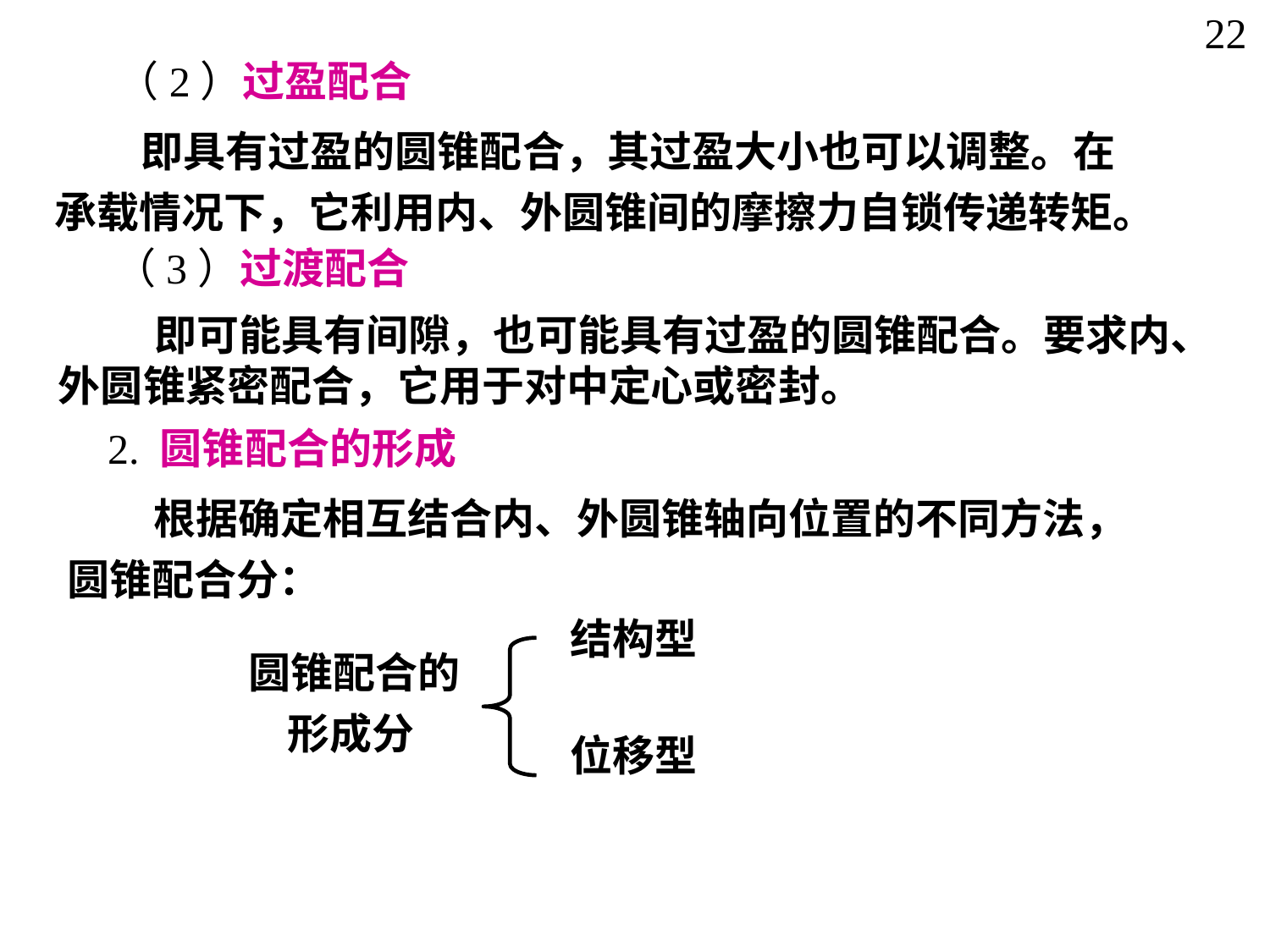

22
（2）过盈配合
        即具有过盈的圆锥配合，其过盈大小也可以调整。在
承载情况下，它利用内、外圆锥间的摩擦力自锁传递转矩。
（3）过渡配合
         即可能具有间隙，也可能具有过盈的圆锥配合。要求内、
外圆锥紧密配合，它用于对中定心或密封。
2. 圆锥配合的形成
        根据确定相互结合内、外圆锥轴向位置的不同方法，圆锥配合分：
结构型
圆锥配合的
   形成分

位移型